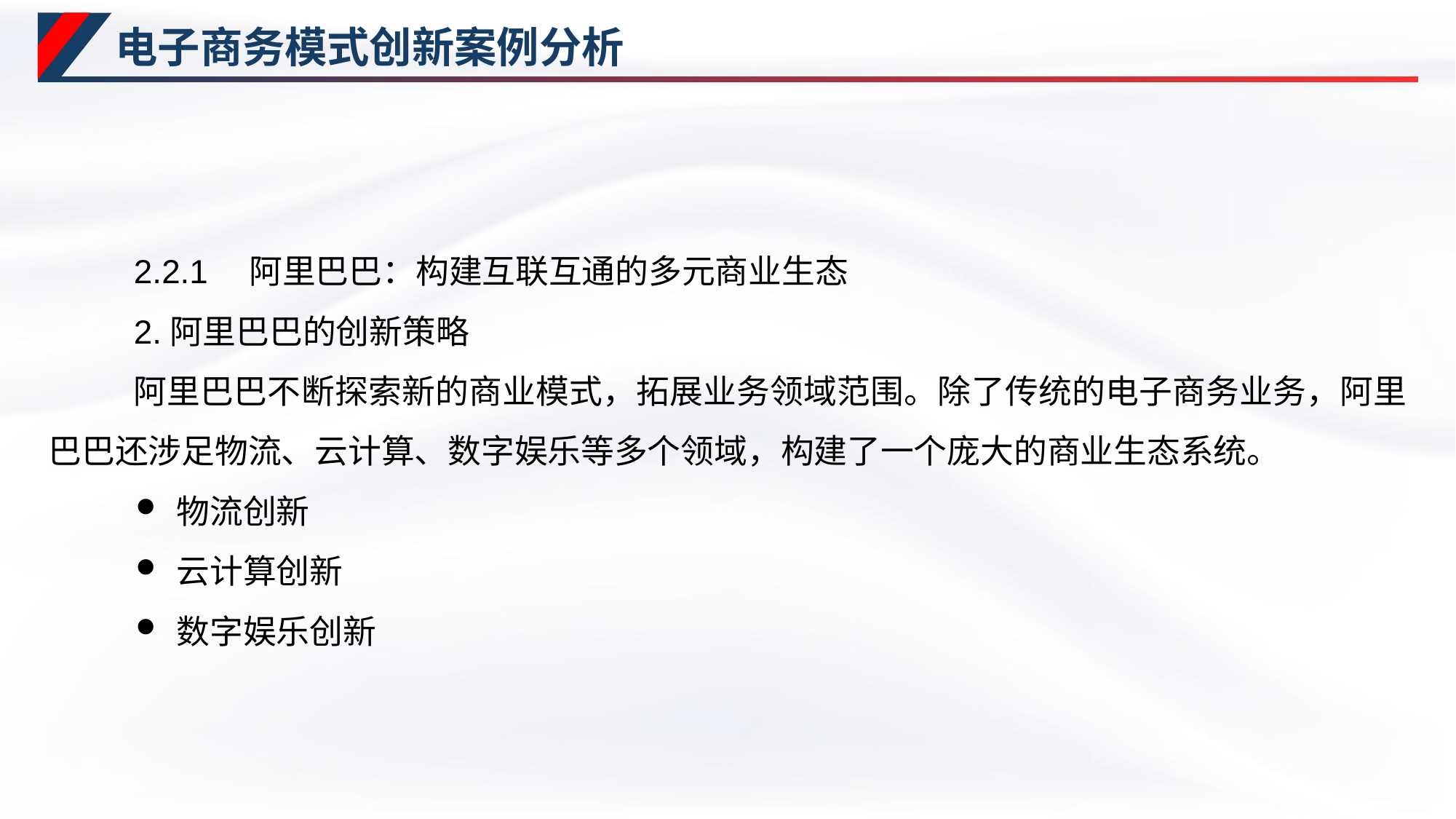

# 电子商务模式创新案例分析
2.2.1　阿里巴巴：构建互联互通的多元商业生态
2.阿里巴巴的创新策略
阿里巴巴不断探索新的商业模式，拓展业务领域范围。除了传统的电子商务业务，阿里巴巴还涉足物流、云计算、数字娱乐等多个领域，构建了一个庞大的商业生态系统。
物流创新
云计算创新
数字娱乐创新